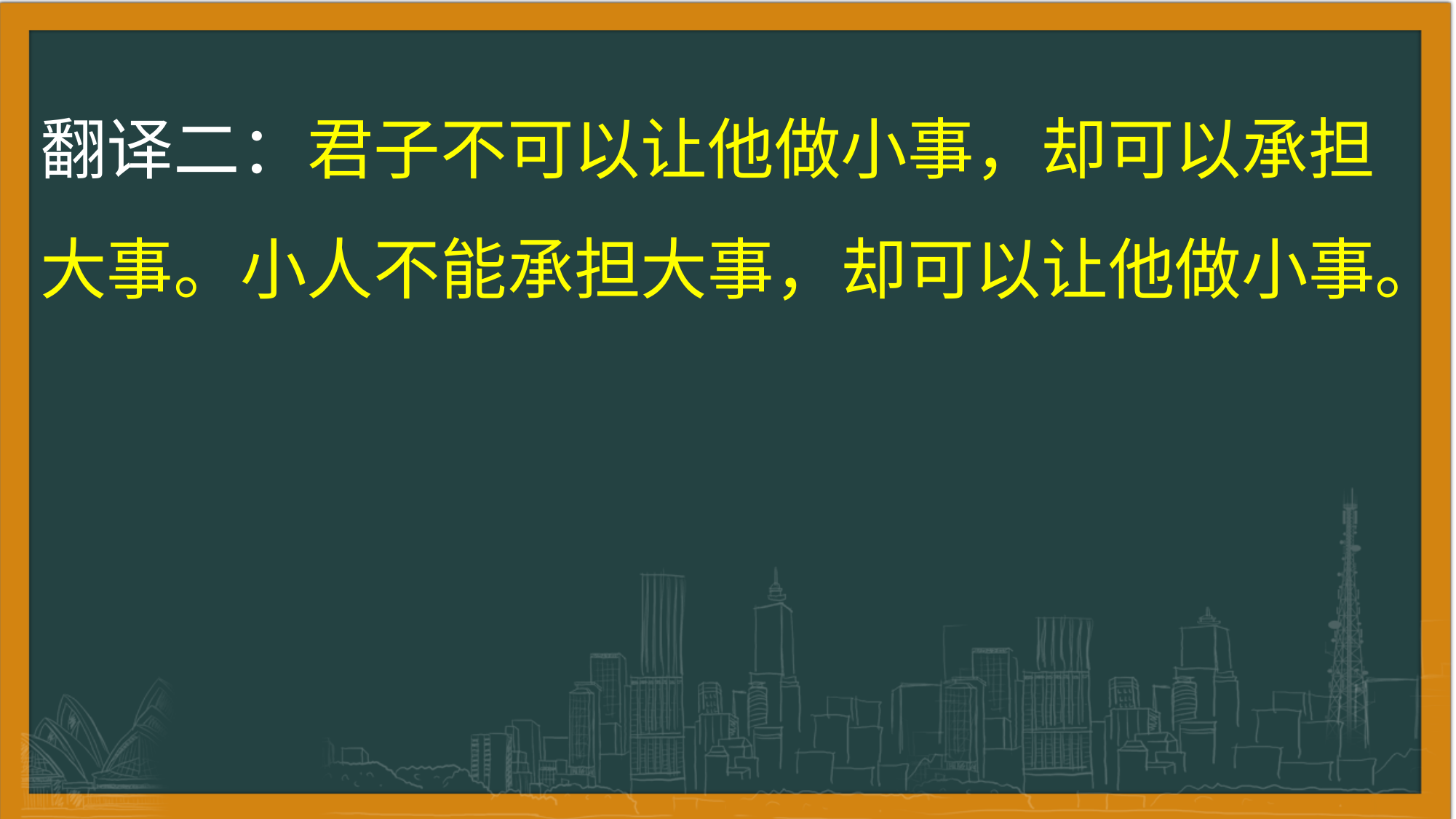

翻译二：君子不可以让他做小事，却可以承担大事。小人不能承担大事，却可以让他做小事。